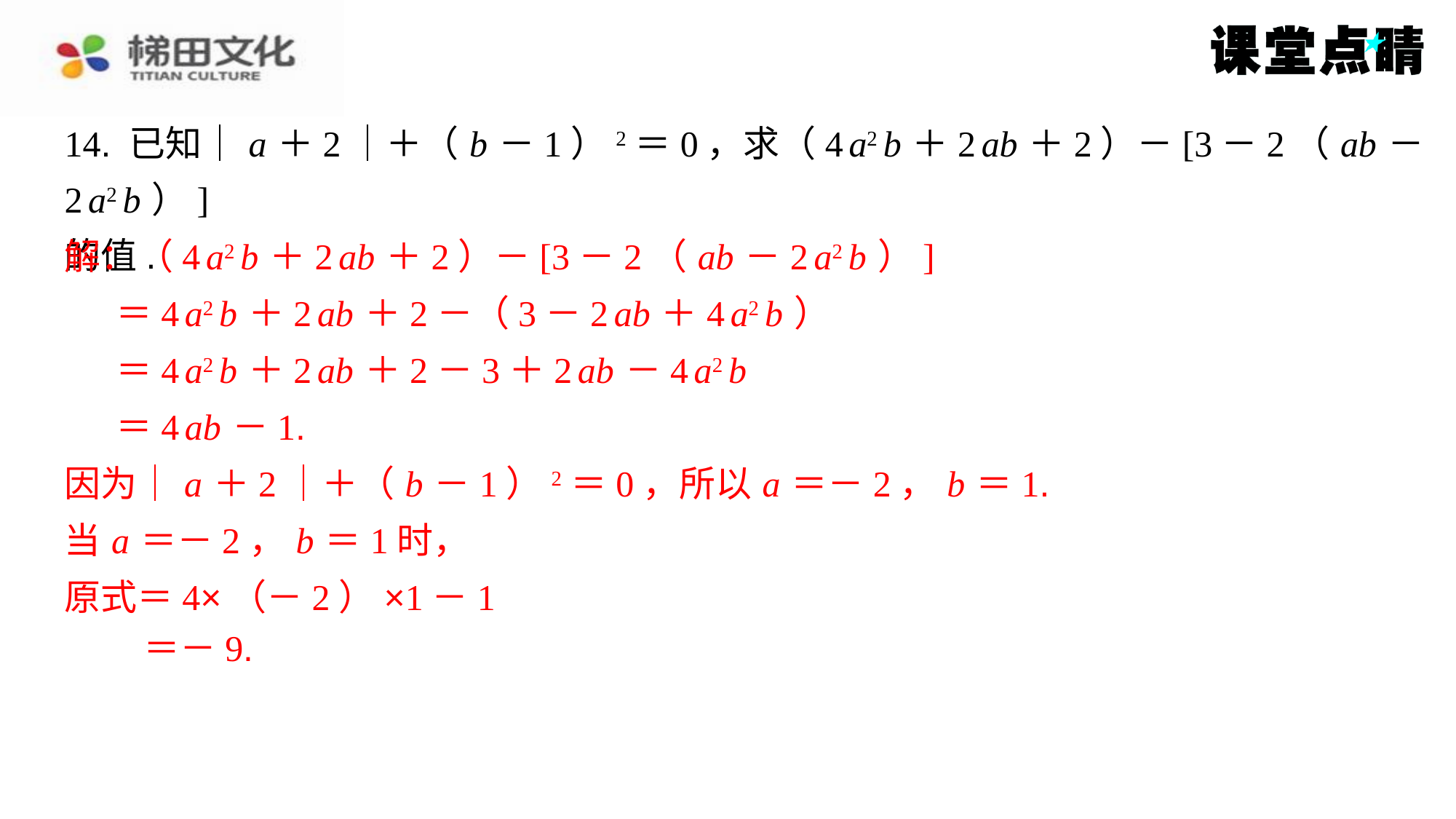

14. 已知｜ a ＋2｜＋（ b －1）2＝0，求（4 a2 b ＋2 ab ＋2）－[3－2（ ab －2 a2 b ）]
的值.
解：（4 a2 b ＋2 ab ＋2）－[3－2（ ab －2 a2 b ）]
＝4 a2 b ＋2 ab ＋2－（3－2 ab ＋4 a2 b ）
＝4 a2 b ＋2 ab ＋2－3＋2 ab －4 a2 b
＝4 ab －1.
因为｜ a ＋2｜＋（ b －1）2＝0，所以 a ＝－2， b ＝1.
当 a ＝－2， b ＝1时，
原式＝4×（－2）×1－1
＝－9.
解：（4 a2 b ＋2 ab ＋2）－[3－2（ ab －2 a2 b ）]
＝4 a2 b ＋2 ab ＋2－（3－2 ab ＋4 a2 b ）
＝4 a2 b ＋2 ab ＋2－3＋2 ab －4 a2 b
＝4 ab －1.
因为｜ a ＋2｜＋（ b －1）2＝0，所以 a ＝－2， b ＝1.
当 a ＝－2， b ＝1时，
原式＝4×（－2）×1－1
＝－9.